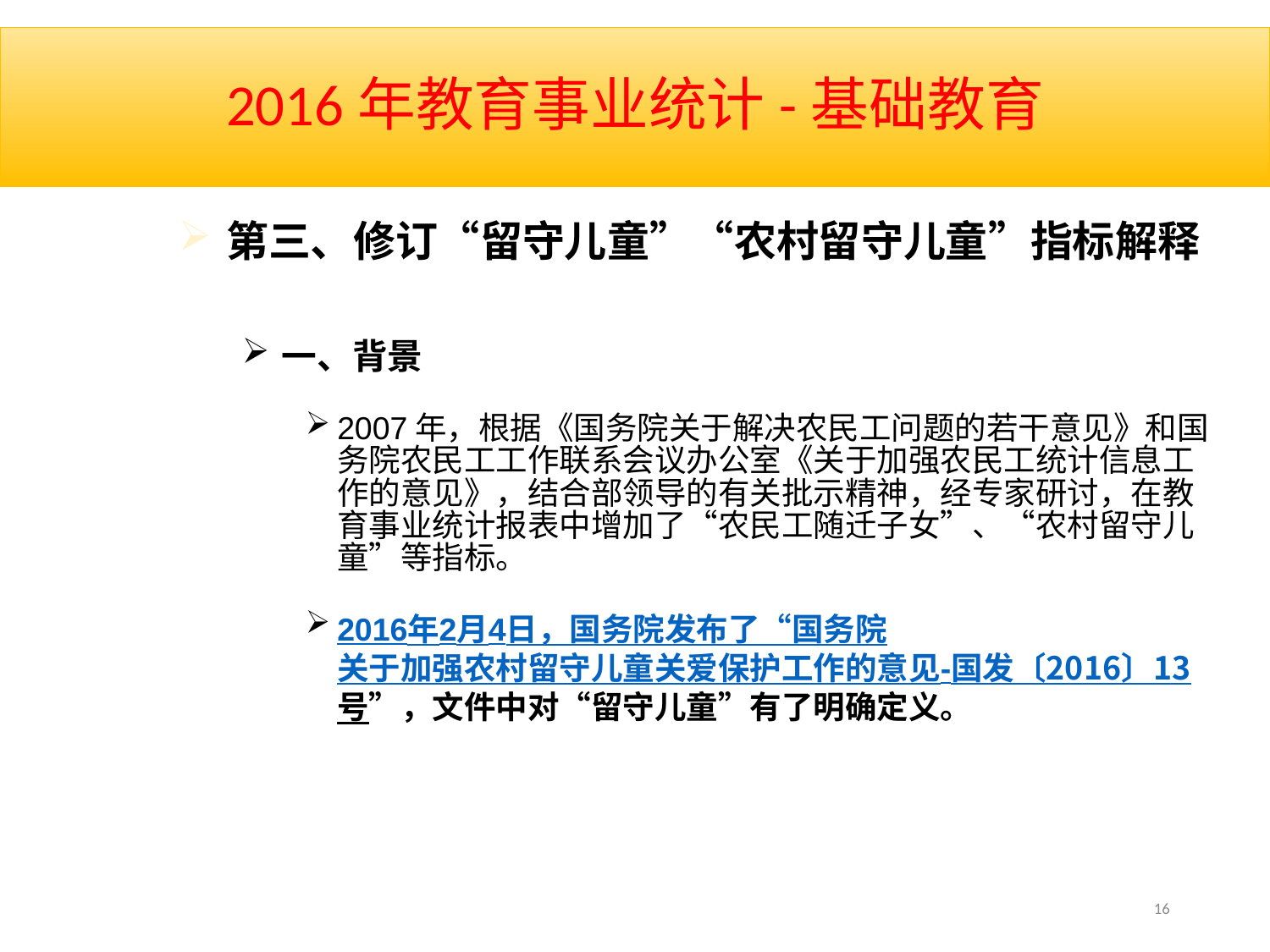

# 2016年教育事业统计-基础教育
第三、修订“留守儿童”“农村留守儿童”指标解释

一、背景

2007年，根据《国务院关于解决农民工问题的若干意见》和国务院农民工工作联系会议办公室《关于加强农民工统计信息工作的意见》，结合部领导的有关批示精神，经专家研讨，在教育事业统计报表中增加了“农民工随迁子女”、“农村留守儿童”等指标。

2016年2月4日，国务院发布了“国务院关于加强农村留守儿童关爱保护工作的意见-国发〔2016〕13号”，文件中对“留守儿童”有了明确定义。

16